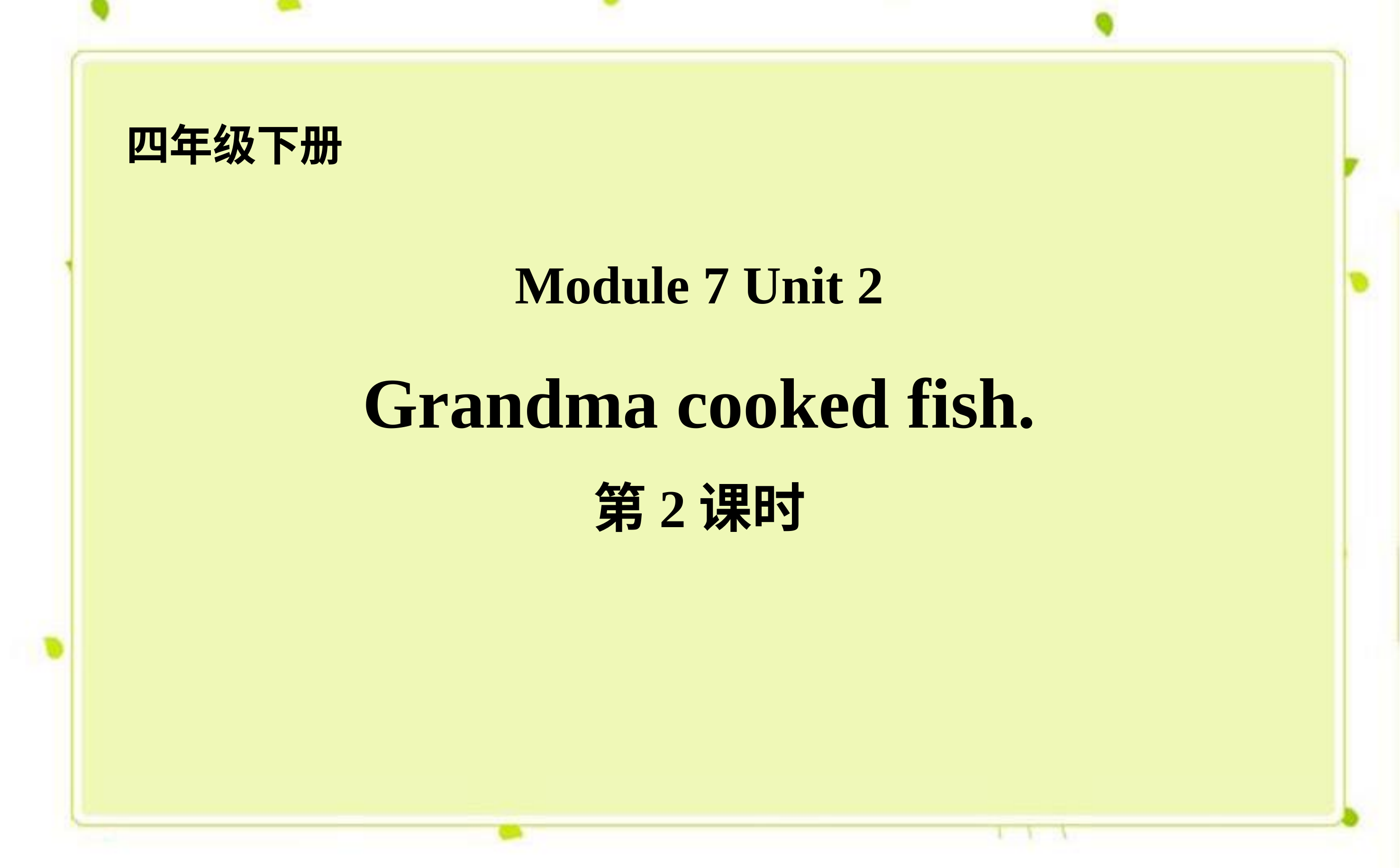

四年级下册
Module 7 Unit 2
Grandma cooked fish.
第2课时